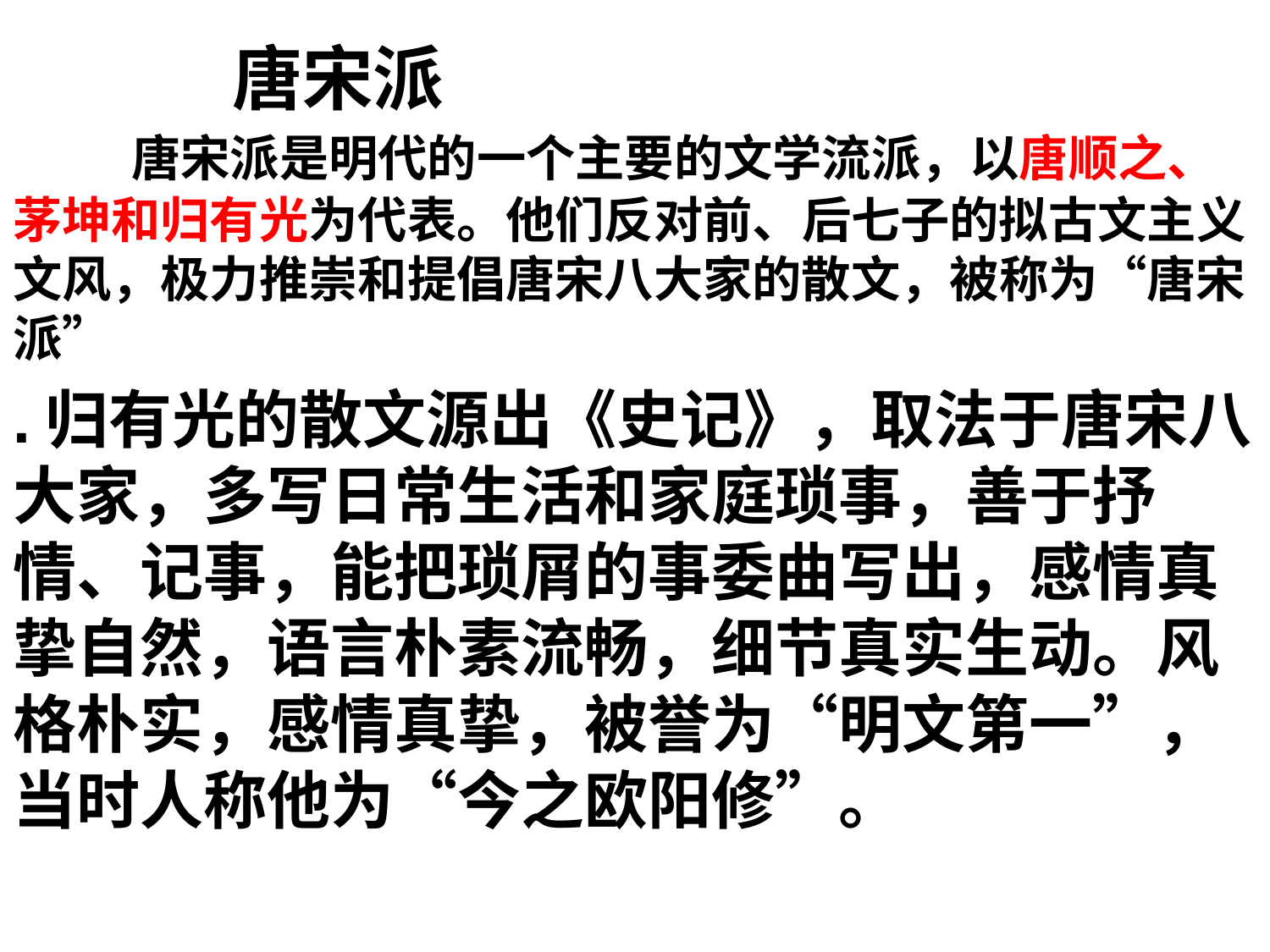

唐宋派
        唐宋派是明代的一个主要的文学流派，以唐顺之、茅坤和归有光为代表。他们反对前、后七子的拟古文主义文风，极力推崇和提倡唐宋八大家的散文，被称为“唐宋派”
.归有光的散文源出《史记》，取法于唐宋八大家，多写日常生活和家庭琐事，善于抒情、记事，能把琐屑的事委曲写出，感情真挚自然，语言朴素流畅，细节真实生动。风格朴实，感情真挚，被誉为“明文第一”，当时人称他为“今之欧阳修”。